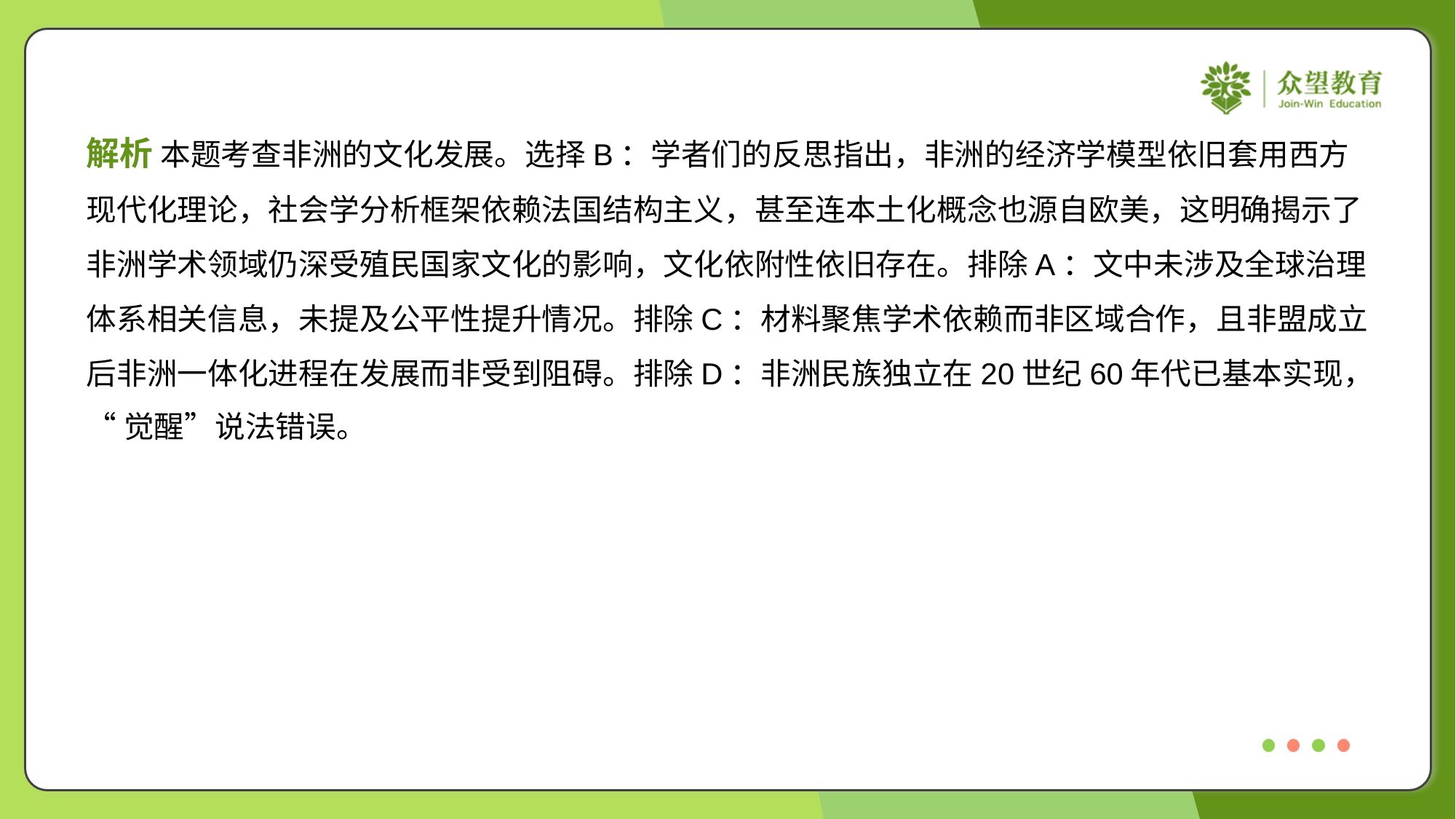

解析 本题考查非洲的文化发展。选择B：学者们的反思指出，非洲的经济学模型依旧套用西方
现代化理论，社会学分析框架依赖法国结构主义，甚至连本土化概念也源自欧美，这明确揭示了
非洲学术领域仍深受殖民国家文化的影响，文化依附性依旧存在。排除A：文中未涉及全球治理
体系相关信息，未提及公平性提升情况。排除C：材料聚焦学术依赖而非区域合作，且非盟成立
后非洲一体化进程在发展而非受到阻碍。排除D：非洲民族独立在20世纪60年代已基本实现，
“觉醒”说法错误。